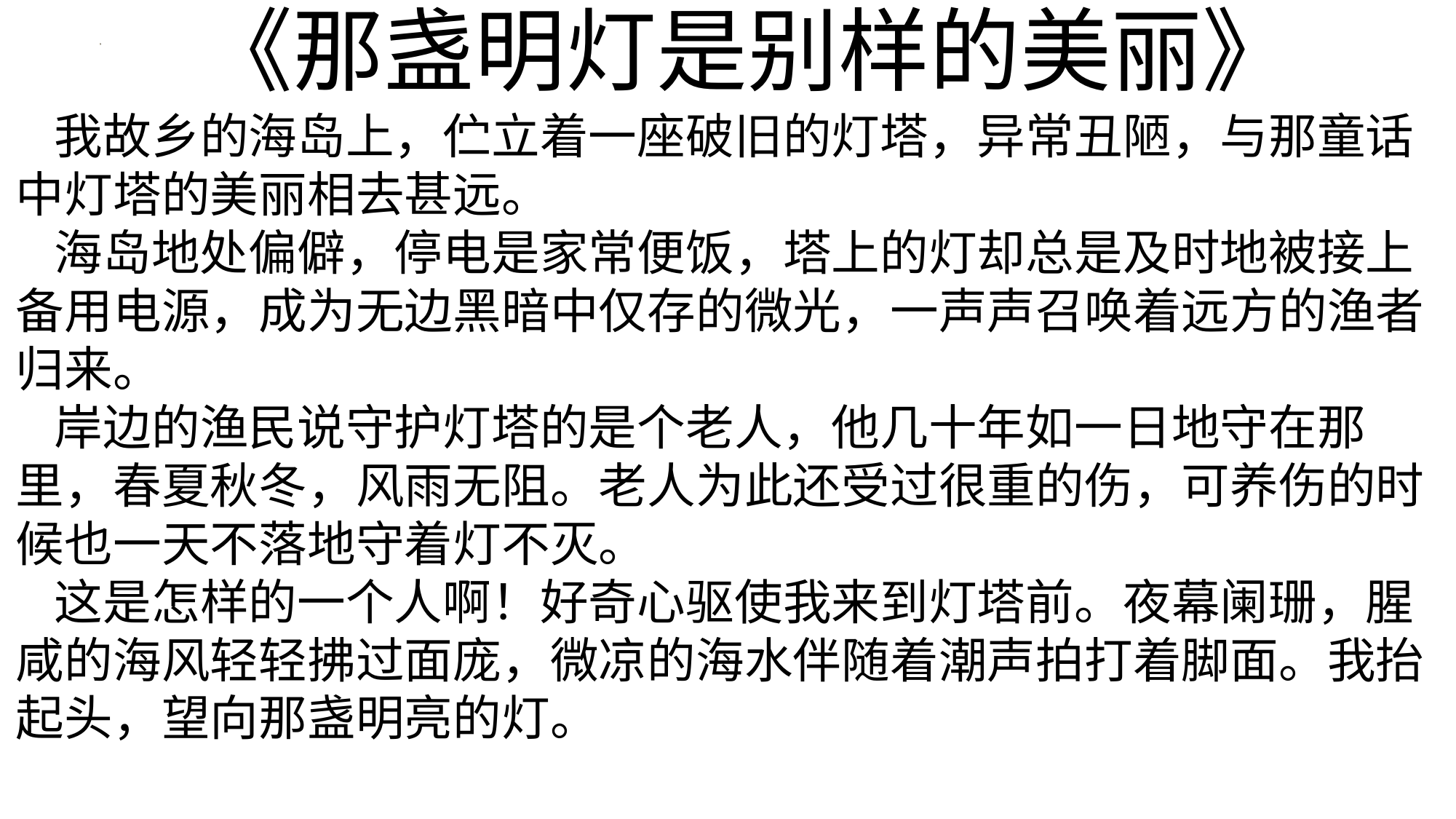

《那盏明灯是别样的美丽》
  我故乡的海岛上，伫立着一座破旧的灯塔，异常丑陋，与那童话中灯塔的美丽相去甚远。
  海岛地处偏僻，停电是家常便饭，塔上的灯却总是及时地被接上备用电源，成为无边黑暗中仅存的微光，一声声召唤着远方的渔者归来。
  岸边的渔民说守护灯塔的是个老人，他几十年如一日地守在那里，春夏秋冬，风雨无阻。老人为此还受过很重的伤，可养伤的时候也一天不落地守着灯不灭。
  这是怎样的一个人啊！好奇心驱使我来到灯塔前。夜幕阑珊，腥咸的海风轻轻拂过面庞，微凉的海水伴随着潮声拍打着脚面。我抬起头，望向那盏明亮的灯。